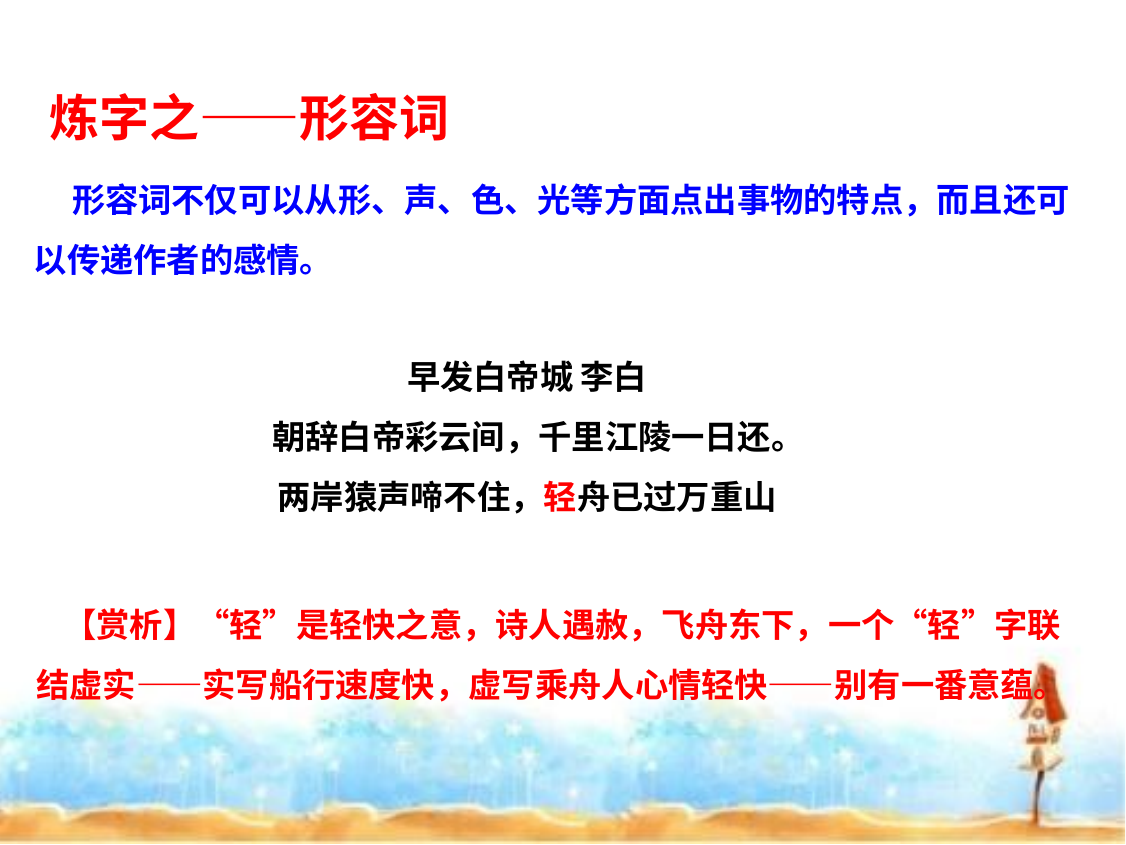

炼字之——形容词
    形容词不仅可以从形、声、色、光等方面点出事物的特点，而且还可以传递作者的感情。
早发白帝城 李白
  朝辞白帝彩云间，千里江陵一日还。
两岸猿声啼不住，轻舟已过万重山
   【赏析】“轻”是轻快之意，诗人遇赦，飞舟东下，一个“轻”字联结虚实——实写船行速度快，虚写乘舟人心情轻快——别有一番意蕴。